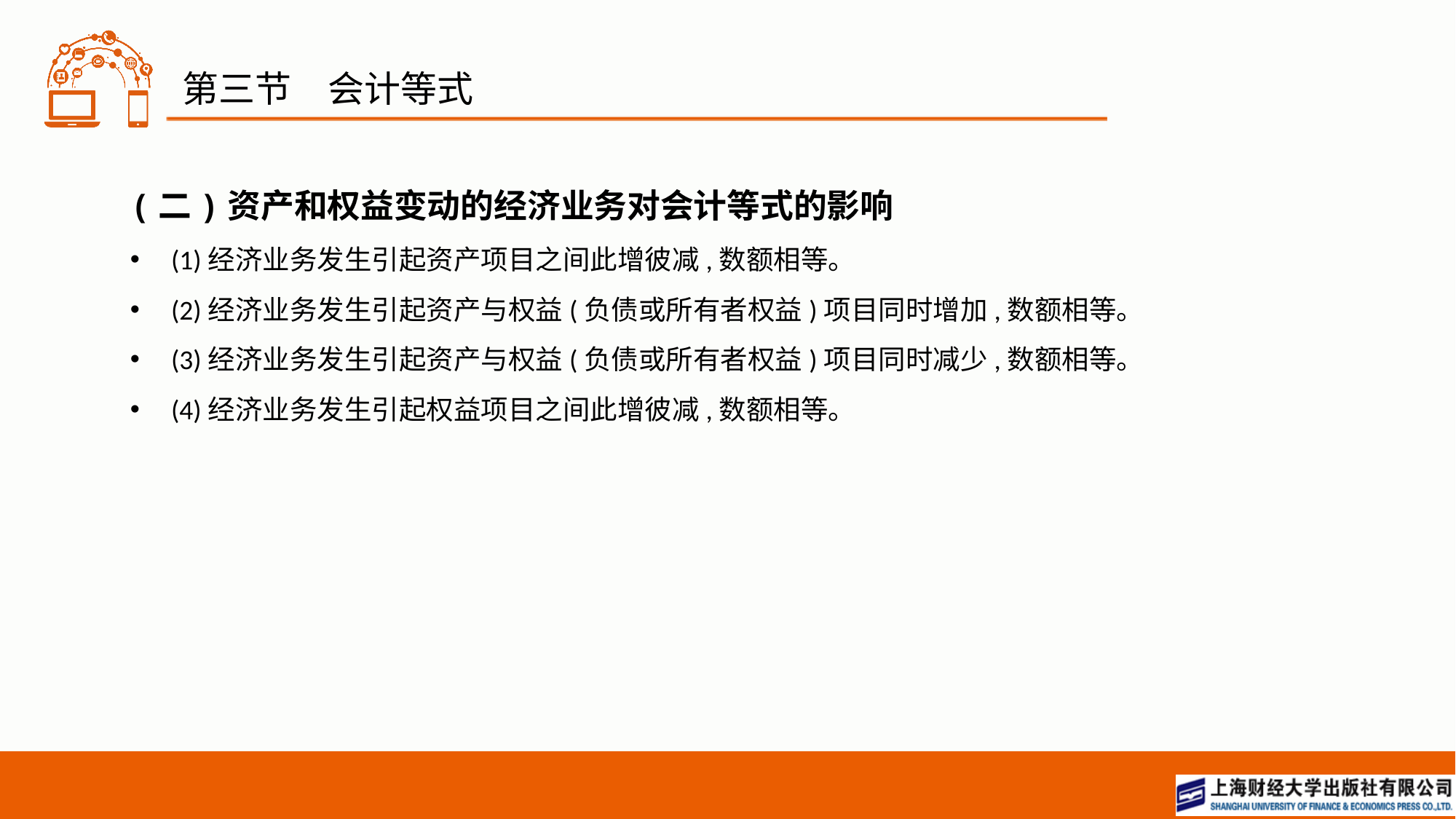

# 第三节　会计等式
(二)资产和权益变动的经济业务对会计等式的影响
(1)经济业务发生引起资产项目之间此增彼减,数额相等。
(2)经济业务发生引起资产与权益(负债或所有者权益)项目同时增加,数额相等。
(3)经济业务发生引起资产与权益(负债或所有者权益)项目同时减少,数额相等。
(4)经济业务发生引起权益项目之间此增彼减,数额相等。